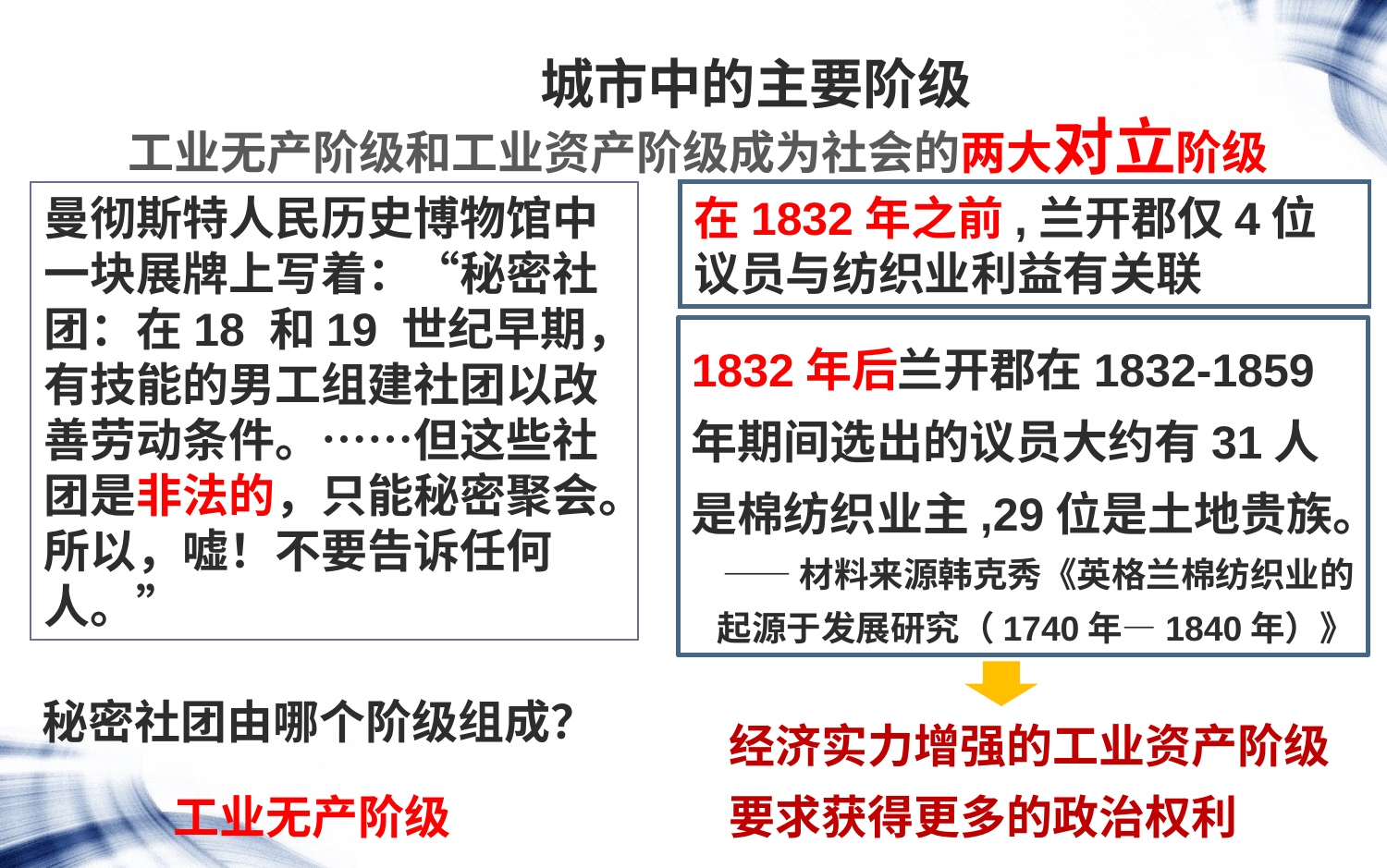

城市中的主要阶级
工业无产阶级和工业资产阶级成为社会的两大对立阶级
在1832年之前,兰开郡仅4位议员与纺织业利益有关联
曼彻斯特人民历史博物馆中一块展牌上写着：“秘密社团：在18 和19 世纪早期，有技能的男工组建社团以改善劳动条件。……但这些社团是非法的，只能秘密聚会。所以，嘘！不要告诉任何人。”
1832年后兰开郡在1832-1859年期间选出的议员大约有31人是棉纺织业主,29位是土地贵族。
——材料来源韩克秀《英格兰棉纺织业的起源于发展研究（1740年—1840年）》

秘密社团由哪个阶级组成？
经济实力增强的工业资产阶级要求获得更多的政治权利
工业无产阶级